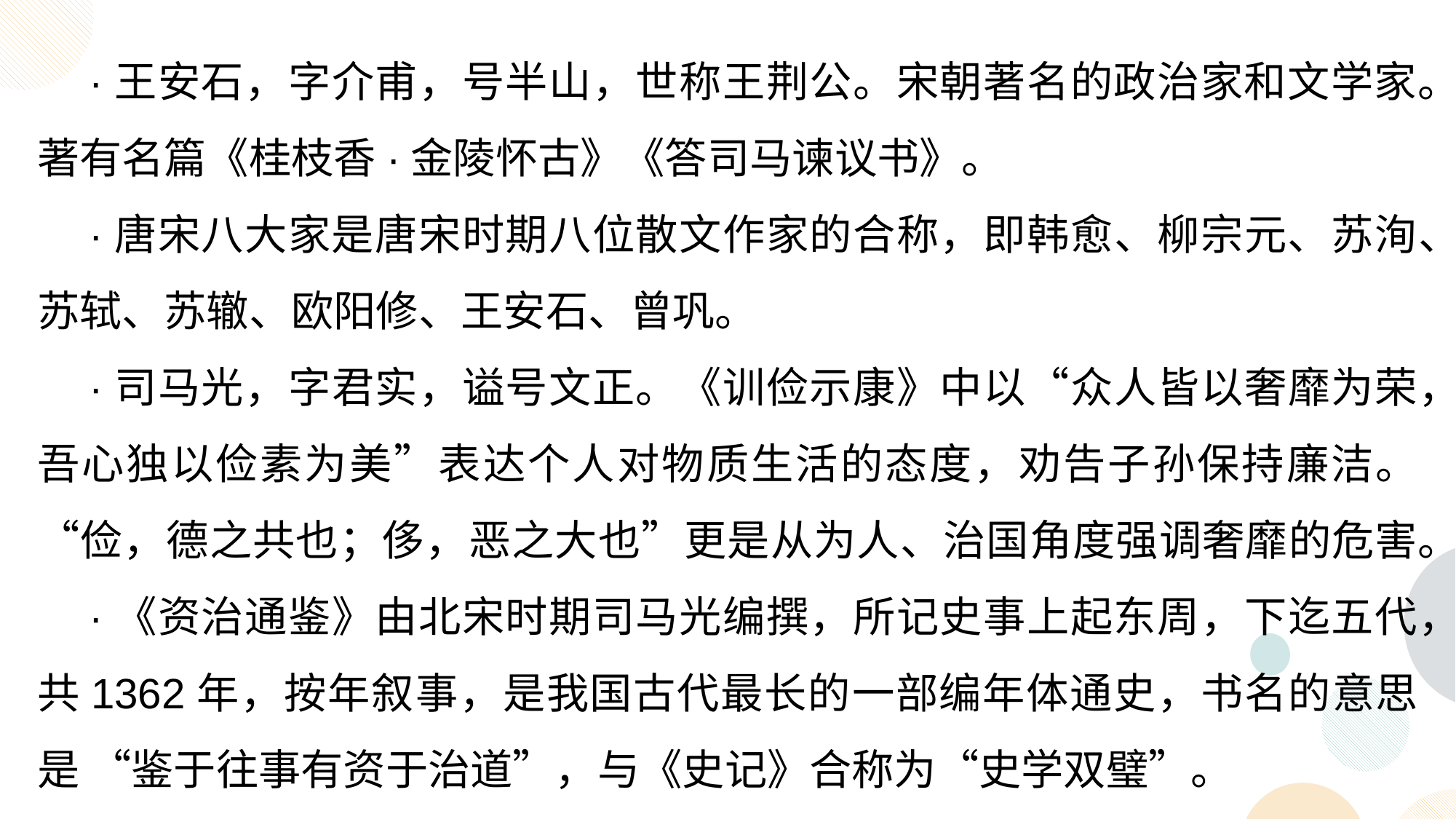

·王安石，字介甫，号半山，世称王荆公。宋朝著名的政治家和文学家。著有名篇《桂枝香·金陵怀古》《答司马谏议书》。
    ·唐宋八大家是唐宋时期八位散文作家的合称，即韩愈、柳宗元、苏洵、苏轼、苏辙、欧阳修、王安石、曾巩。
    ·司马光，字君实，谥号文正。《训俭示康》中以“众人皆以奢靡为荣，吾心独以俭素为美”表达个人对物质生活的态度，劝告子孙保持廉洁。“俭，德之共也；侈，恶之大也”更是从为人、治国角度强调奢靡的危害。
    ·《资治通鉴》由北宋时期司马光编撰，所记史事上起东周，下迄五代，共1362年，按年叙事，是我国古代最长的一部编年体通史，书名的意思是 “鉴于往事有资于治道”，与《史记》合称为“史学双璧”。